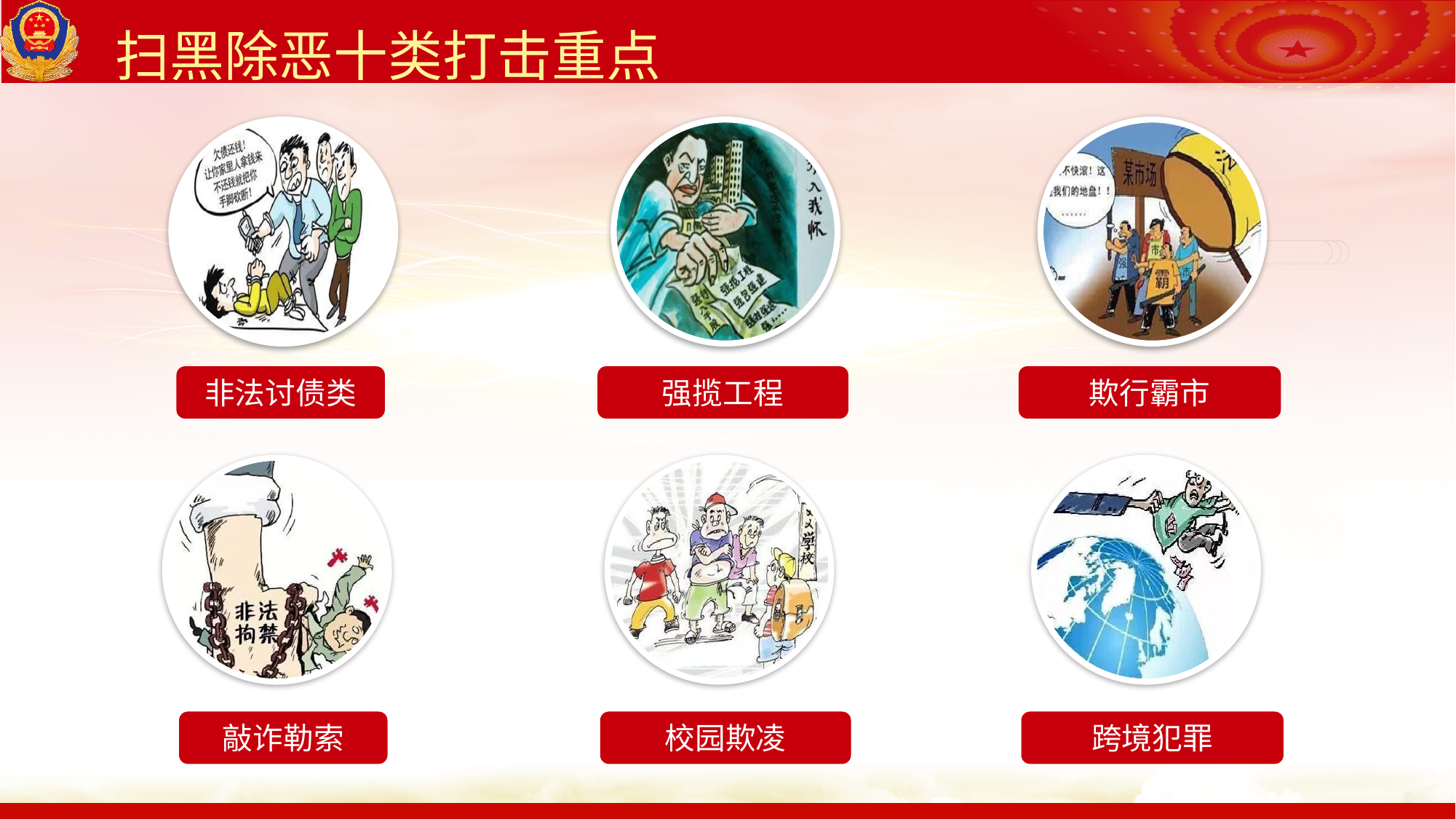

扫黑除恶十类打击重点

非法讨债类
强揽工程
欺行霸市

敲诈勒索
校园欺凌
跨境犯罪